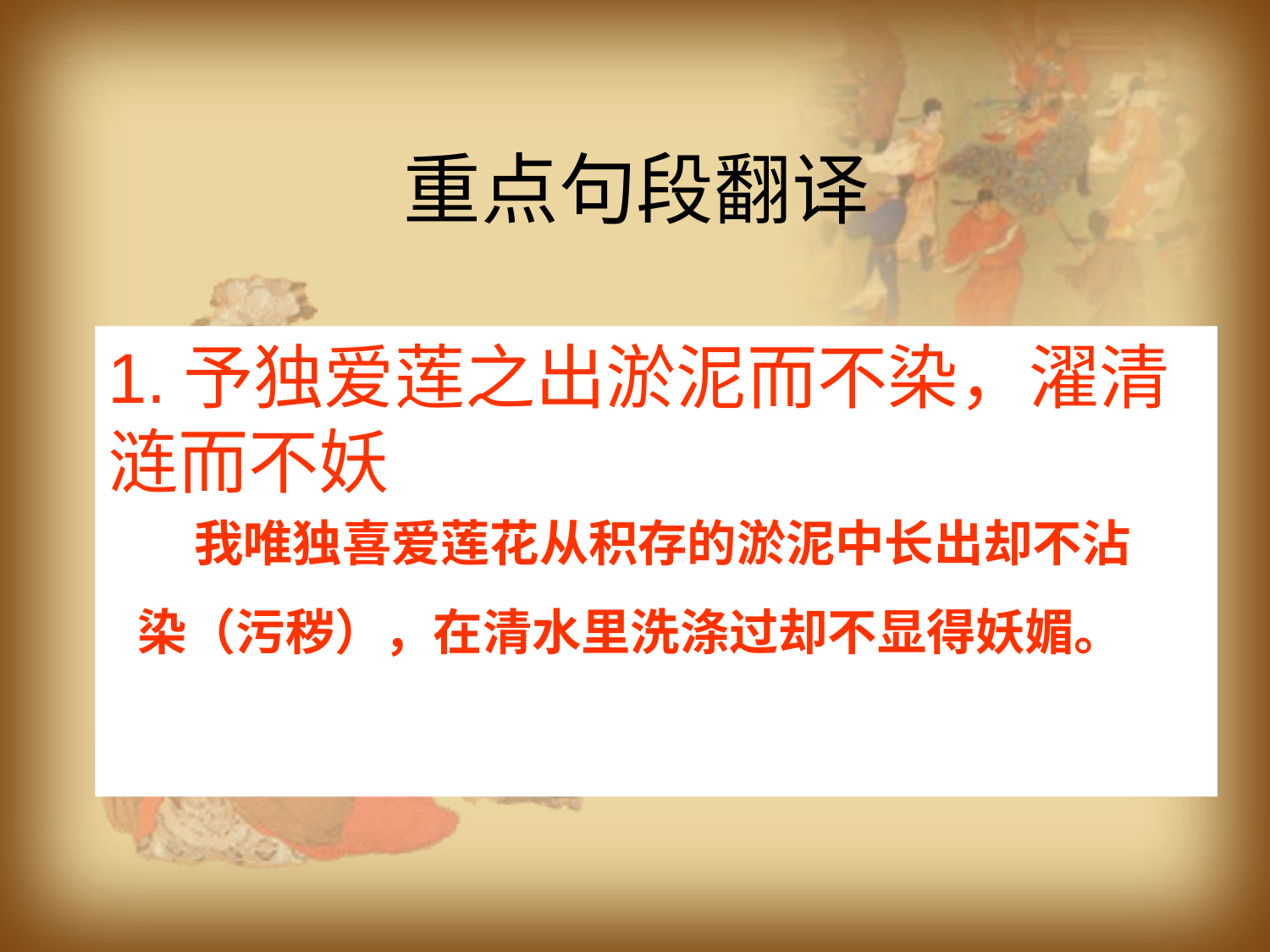

重点句段翻译
1.予独爱莲之出淤泥而不染，濯清涟而不妖
    我唯独喜爱莲花从积存的淤泥中长出却不沾染（污秽），在清水里洗涤过却不显得妖媚。